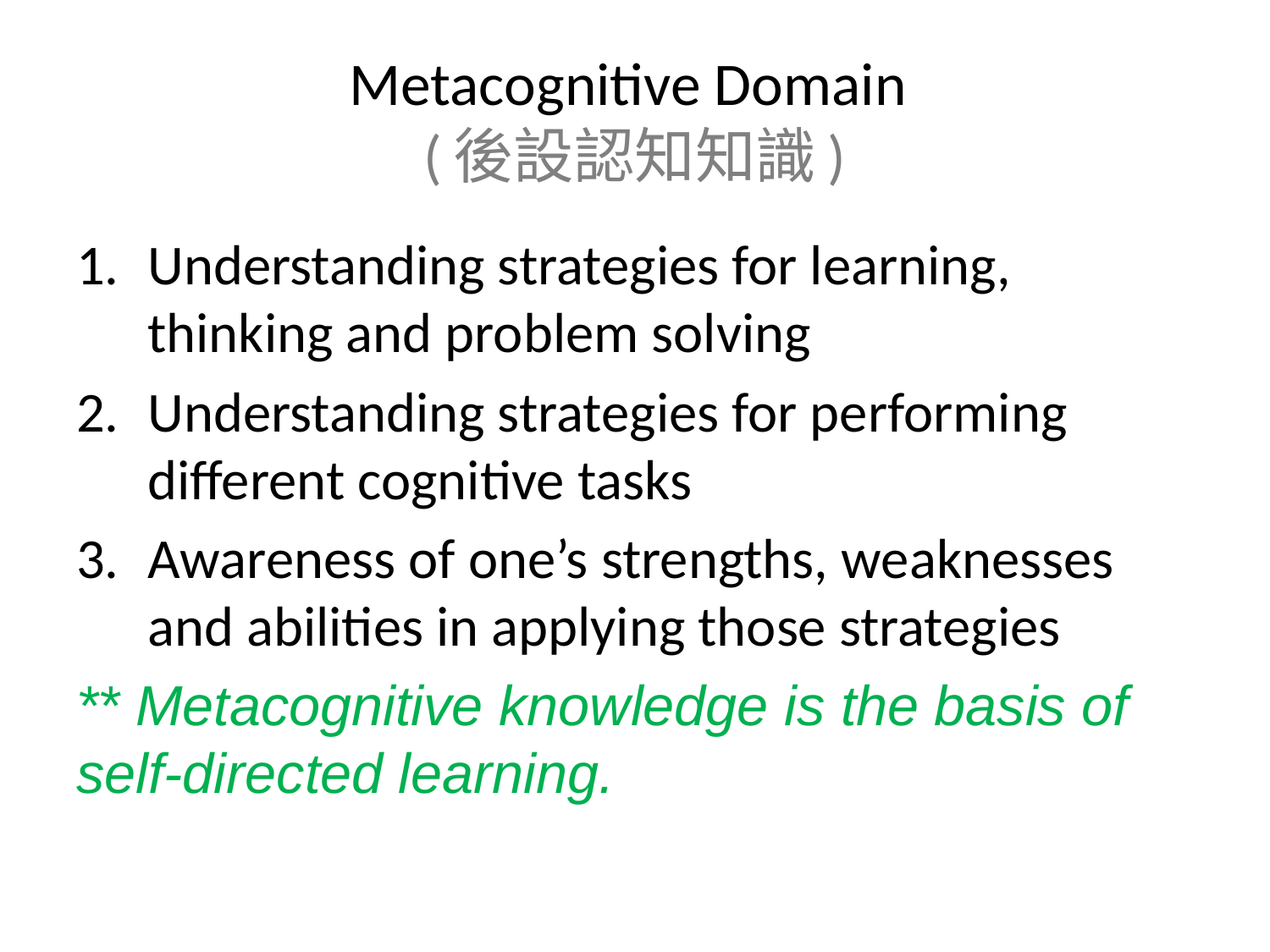

# Metacognitive Domain (後設認知知識)
Understanding strategies for learning, thinking and problem solving
Understanding strategies for performing different cognitive tasks
Awareness of one’s strengths, weaknesses and abilities in applying those strategies
** Metacognitive knowledge is the basis of self-directed learning.